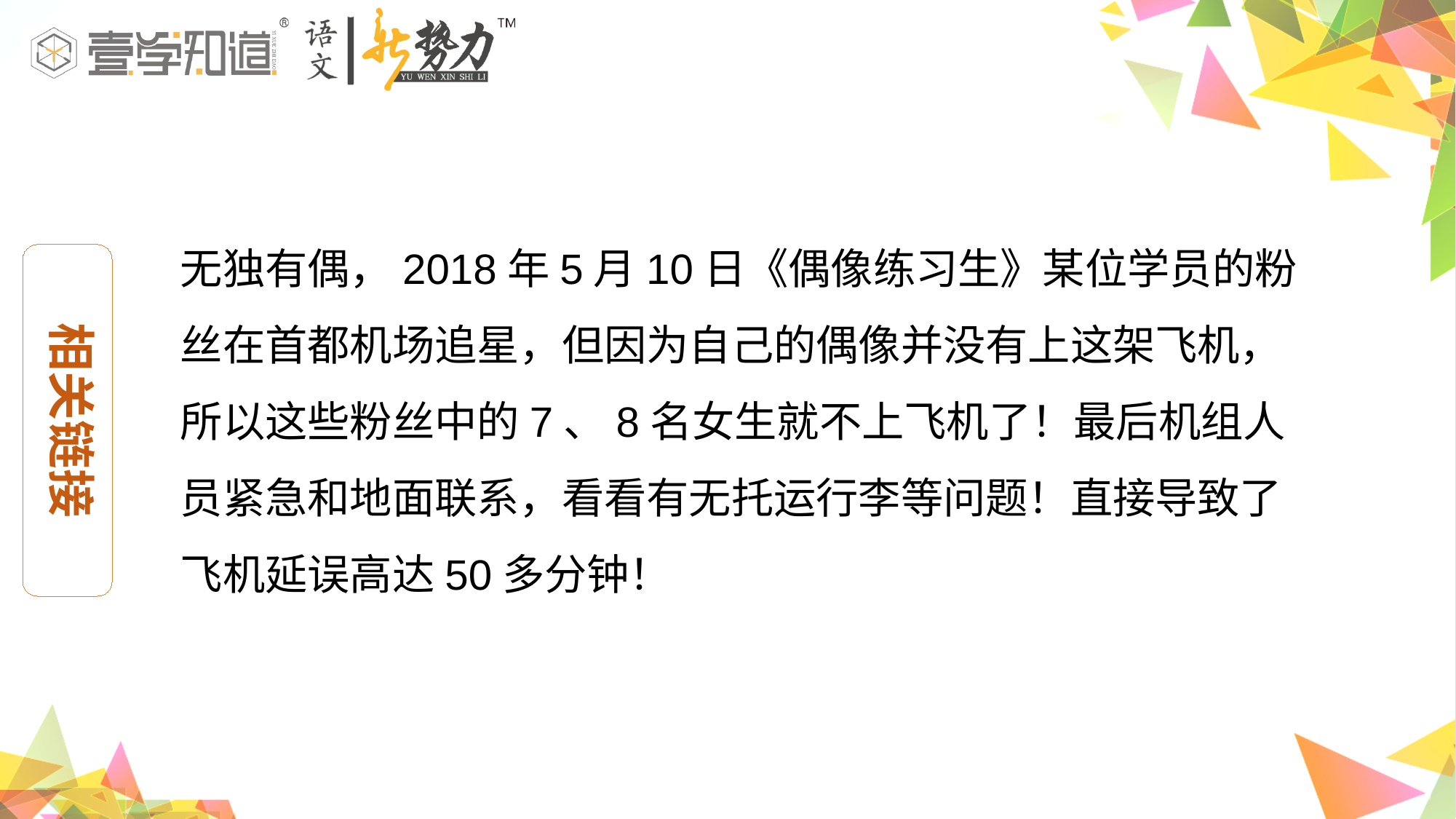

无独有偶，2018年5月10日《偶像练习生》某位学员的粉丝在首都机场追星，但因为自己的偶像并没有上这架飞机，所以这些粉丝中的7、8名女生就不上飞机了！最后机组人员紧急和地面联系，看看有无托运行李等问题！直接导致了飞机延误高达50多分钟！
相关链接